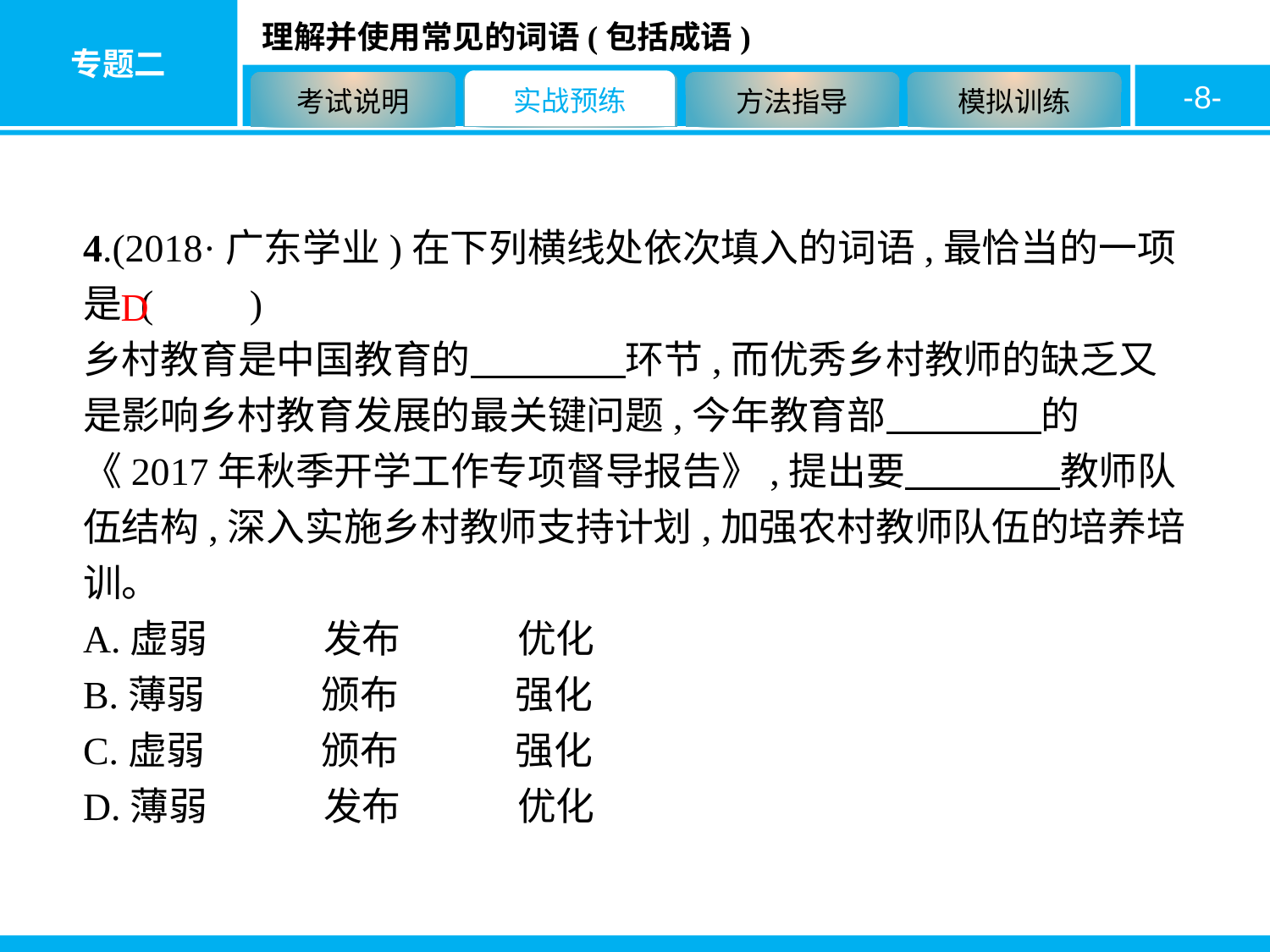

-8-
4.(2018·广东学业)在下列横线处依次填入的词语,最恰当的一项是 (　　)
乡村教育是中国教育的　　　　环节,而优秀乡村教师的缺乏又是影响乡村教育发展的最关键问题,今年教育部　　　　的《2017年秋季开学工作专项督导报告》,提出要　　　　教师队伍结构,深入实施乡村教师支持计划,加强农村教师队伍的培养培训。
A.虚弱　　　发布　　　优化
B.薄弱　　　颁布　　　强化
C.虚弱　　　颁布　　　强化
D.薄弱　　　发布　　　优化
D